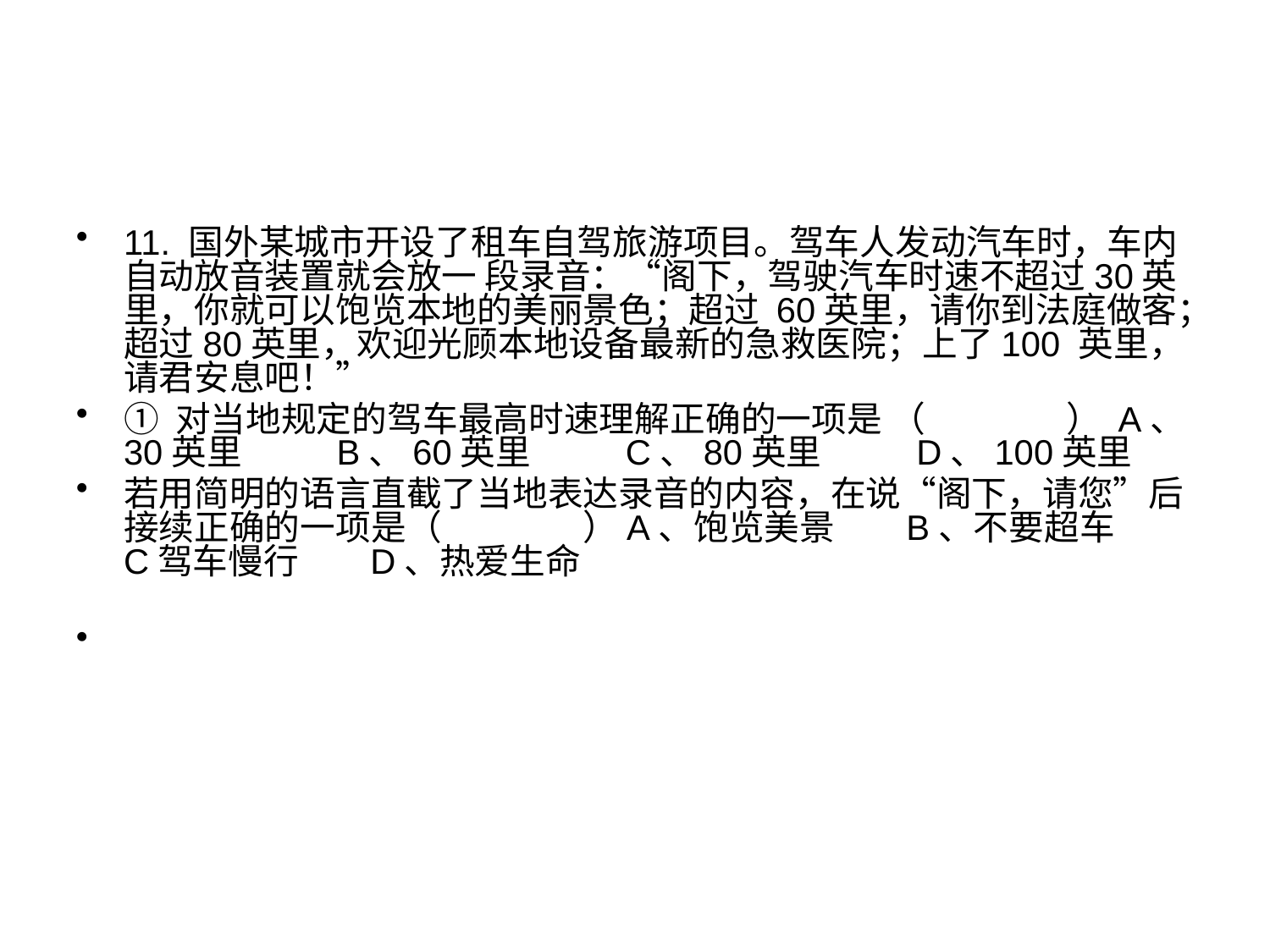

#
11. 国外某城市开设了租车自驾旅游项目。驾车人发动汽车时，车内自动放音装置就会放一 段录音：“阁下，驾驶汽车时速不超过30英里，你就可以饱览本地的美丽景色；超过 60英里，请你到法庭做客；超过80英里，欢迎光顾本地设备最新的急救医院；上了100 英里，请君安息吧！”
① 对当地规定的驾车最高时速理解正确的一项是 （                  ） A、30英里           B、60英里           C、80英里           D、100英里
若用简明的语言直截了当地表达录音的内容，在说“阁下，请您”后接续正确的一项是（                  ）A、饱览美景        B、不要超车         C驾车慢行        D、热爱生命